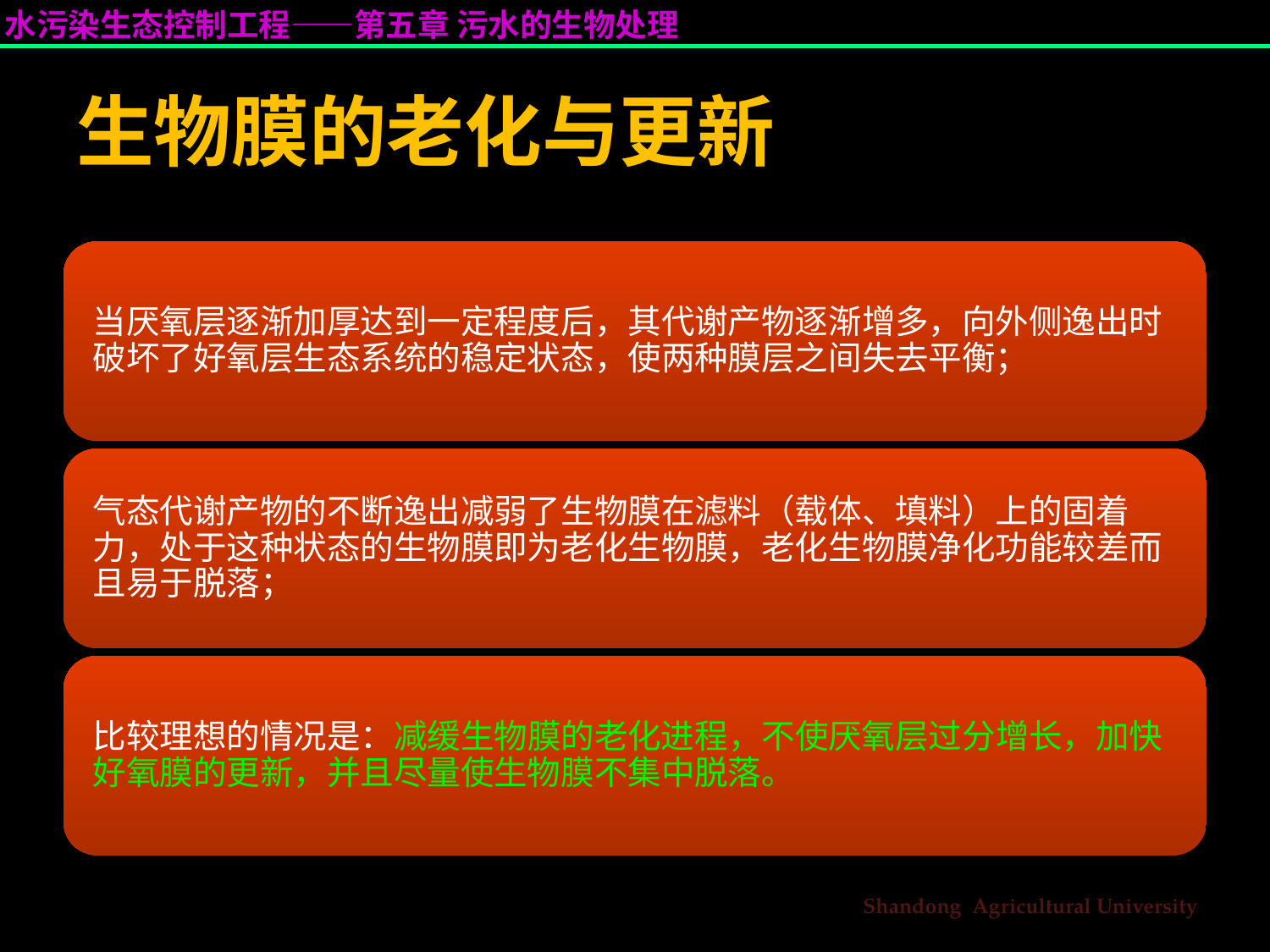

# 生物膜的老化与更新
当厌氧层逐渐加厚达到一定程度后，其代谢产物逐渐增多，向外侧逸出时破坏了好氧层生态系统的稳定状态，使两种膜层之间失去平衡；
气态代谢产物的不断逸出减弱了生物膜在滤料（载体、填料）上的固着力，处于这种状态的生物膜即为老化生物膜，老化生物膜净化功能较差而且易于脱落；
比较理想的情况是：减缓生物膜的老化进程，不使厌氧层过分增长，加快好氧膜的更新，并且尽量使生物膜不集中脱落。